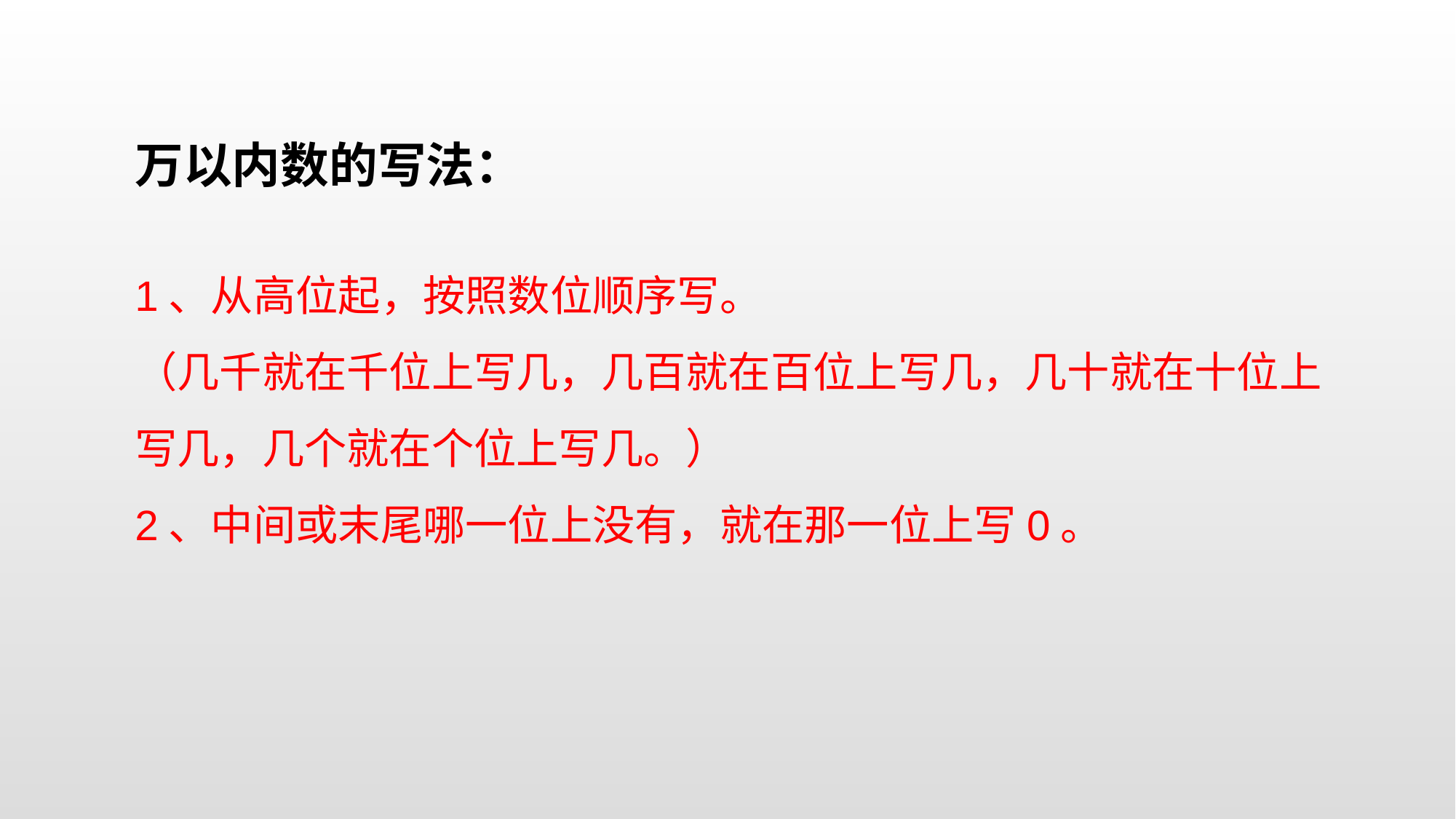

万以内数的写法：

1、从高位起，按照数位顺序写。
（几千就在千位上写几，几百就在百位上写几，几十就在十位上写几，几个就在个位上写几。）
2、中间或末尾哪一位上没有，就在那一位上写0。